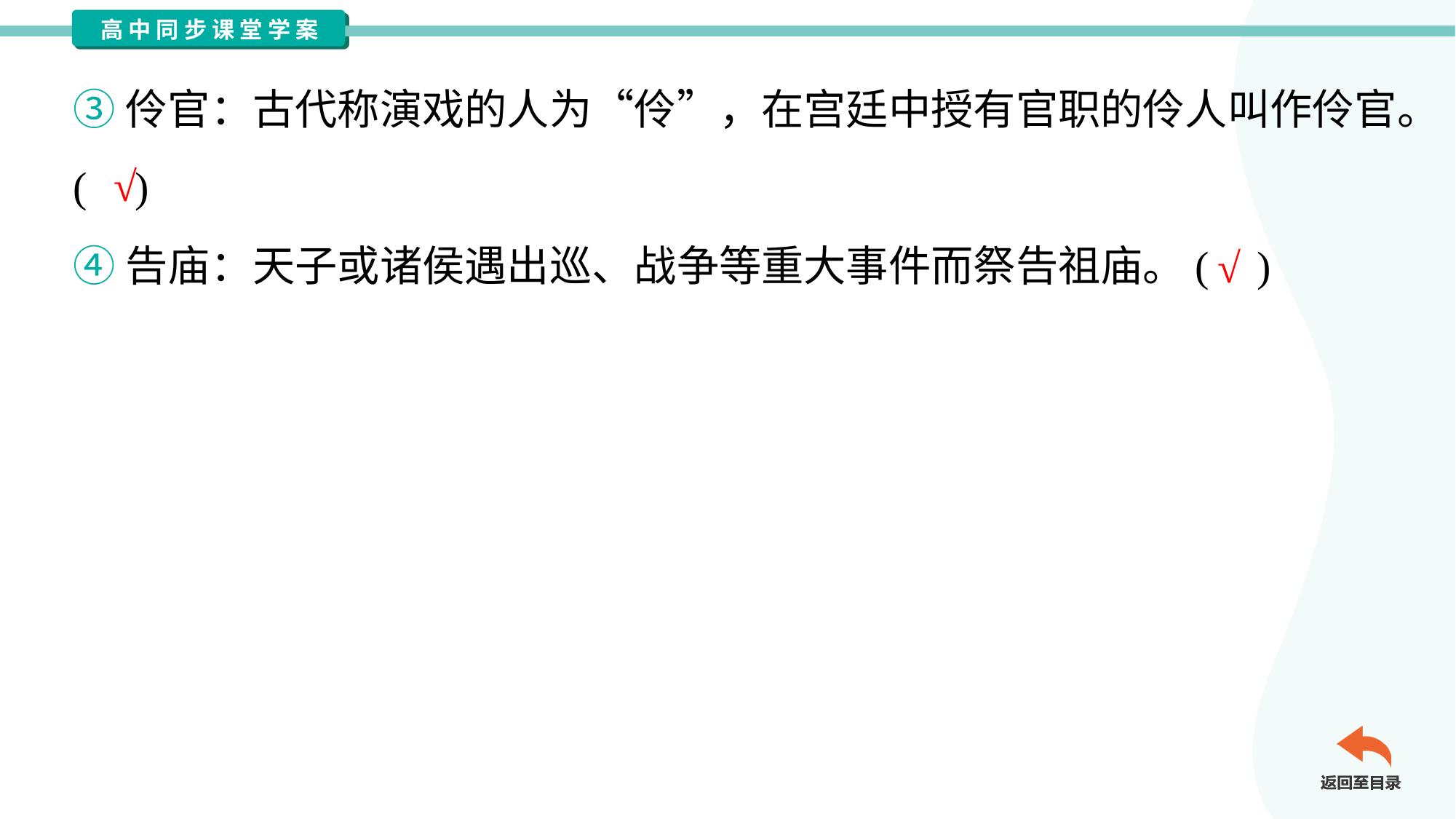

③伶官：古代称演戏的人为“伶”，在宫廷中授有官职的伶人叫作伶官。
(    )
√
④告庙：天子或诸侯遇出巡、战争等重大事件而祭告祖庙。(    )
√